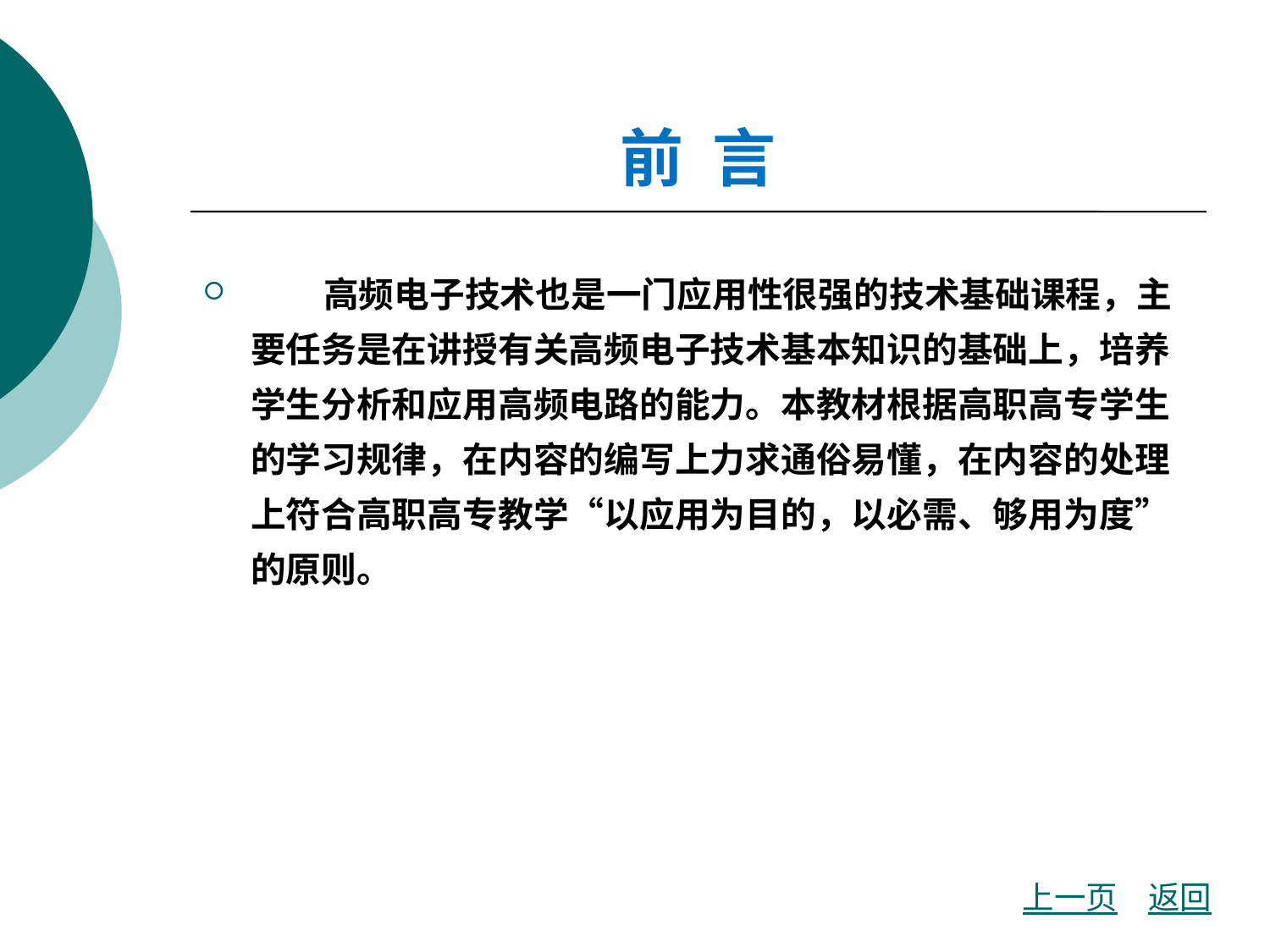

# 前  言
        高频电子技术也是一门应用性很强的技术基础课程，主要任务是在讲授有关高频电子技术基本知识的基础上，培养学生分析和应用高频电路的能力。本教材根据高职高专学生的学习规律，在内容的编写上力求通俗易懂，在内容的处理上符合高职高专教学“以应用为目的，以必需、够用为度”的原则。
上一页
返回